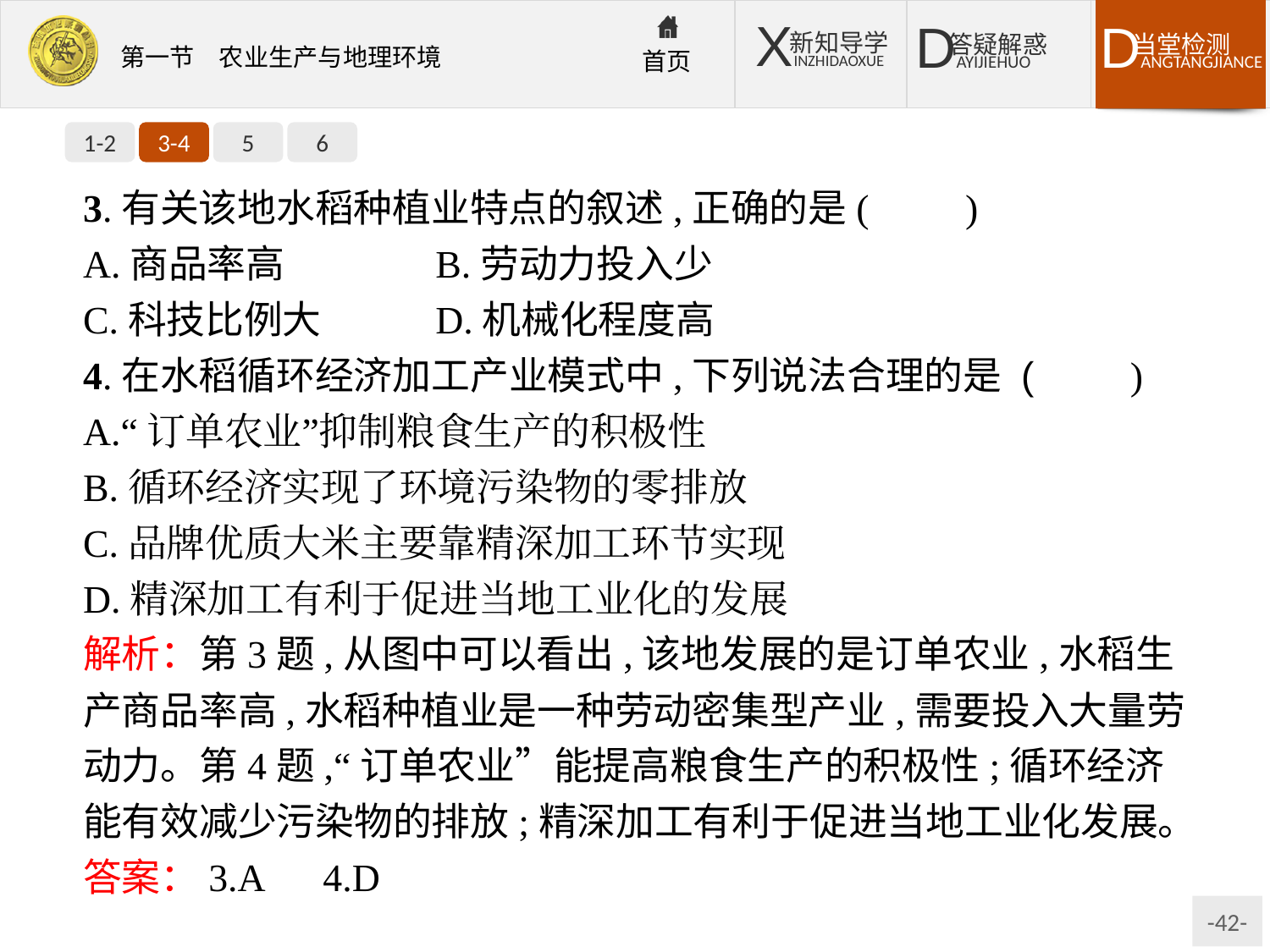

1-2
3-4
5
6
3.有关该地水稻种植业特点的叙述,正确的是(　　)
A.商品率高		B.劳动力投入少
C.科技比例大		D.机械化程度高
4.在水稻循环经济加工产业模式中,下列说法合理的是 (　　)
A.“订单农业”抑制粮食生产的积极性
B.循环经济实现了环境污染物的零排放
C.品牌优质大米主要靠精深加工环节实现
D.精深加工有利于促进当地工业化的发展
解析：第3题,从图中可以看出,该地发展的是订单农业,水稻生产商品率高,水稻种植业是一种劳动密集型产业,需要投入大量劳动力。第4题,“订单农业”能提高粮食生产的积极性;循环经济能有效减少污染物的排放;精深加工有利于促进当地工业化发展。
答案：3.A　4.D